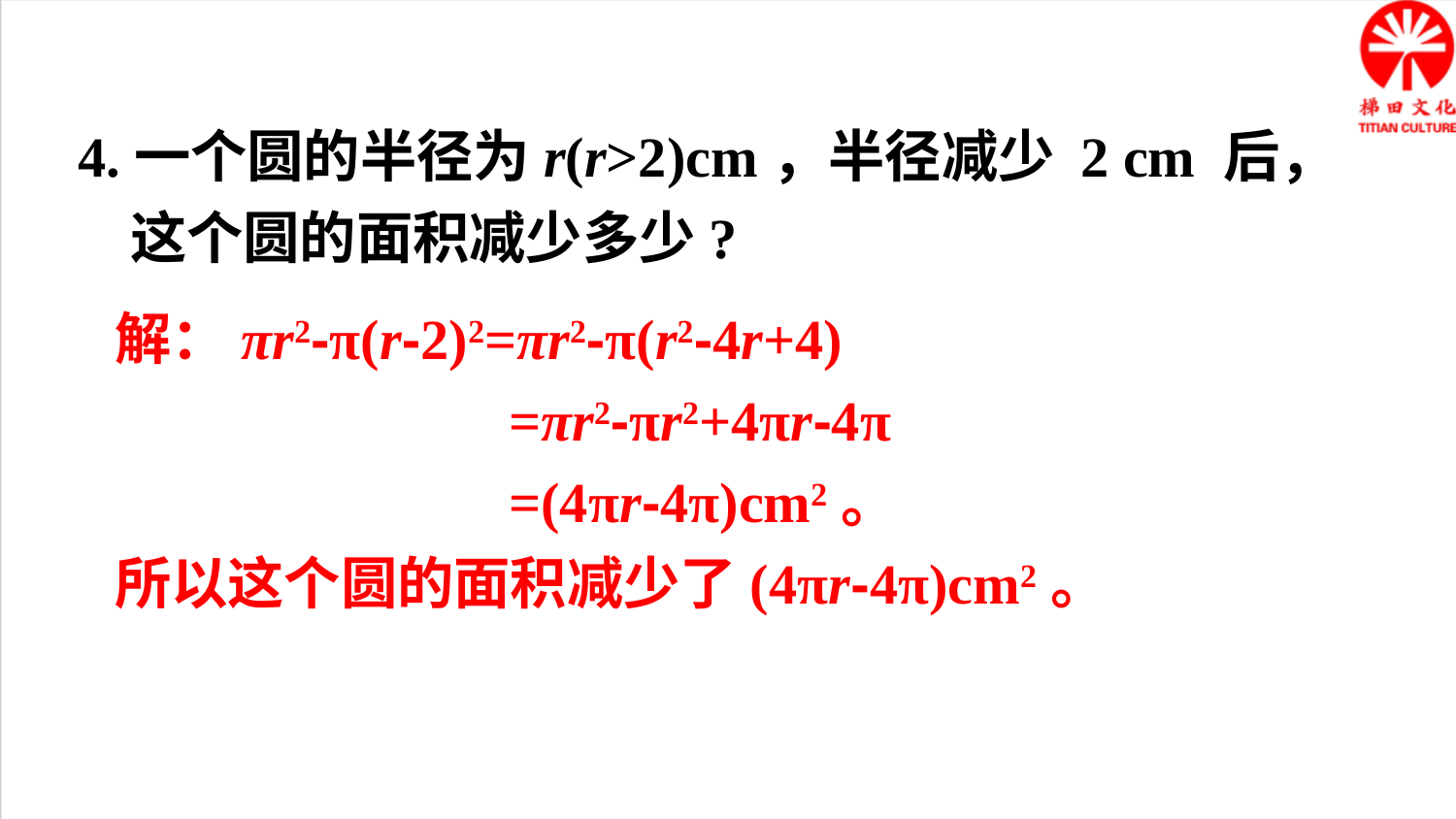

4.一个圆的半径为r(r>2)cm，半径减少 2 cm 后，
   这个圆的面积减少多少?
解：πr2-π(r-2)2=πr2-π(r2-4r+4)
                            =πr2-πr2+4πr-4π
                            =(4πr-4π)cm2。
所以这个圆的面积减少了(4πr-4π)cm2。